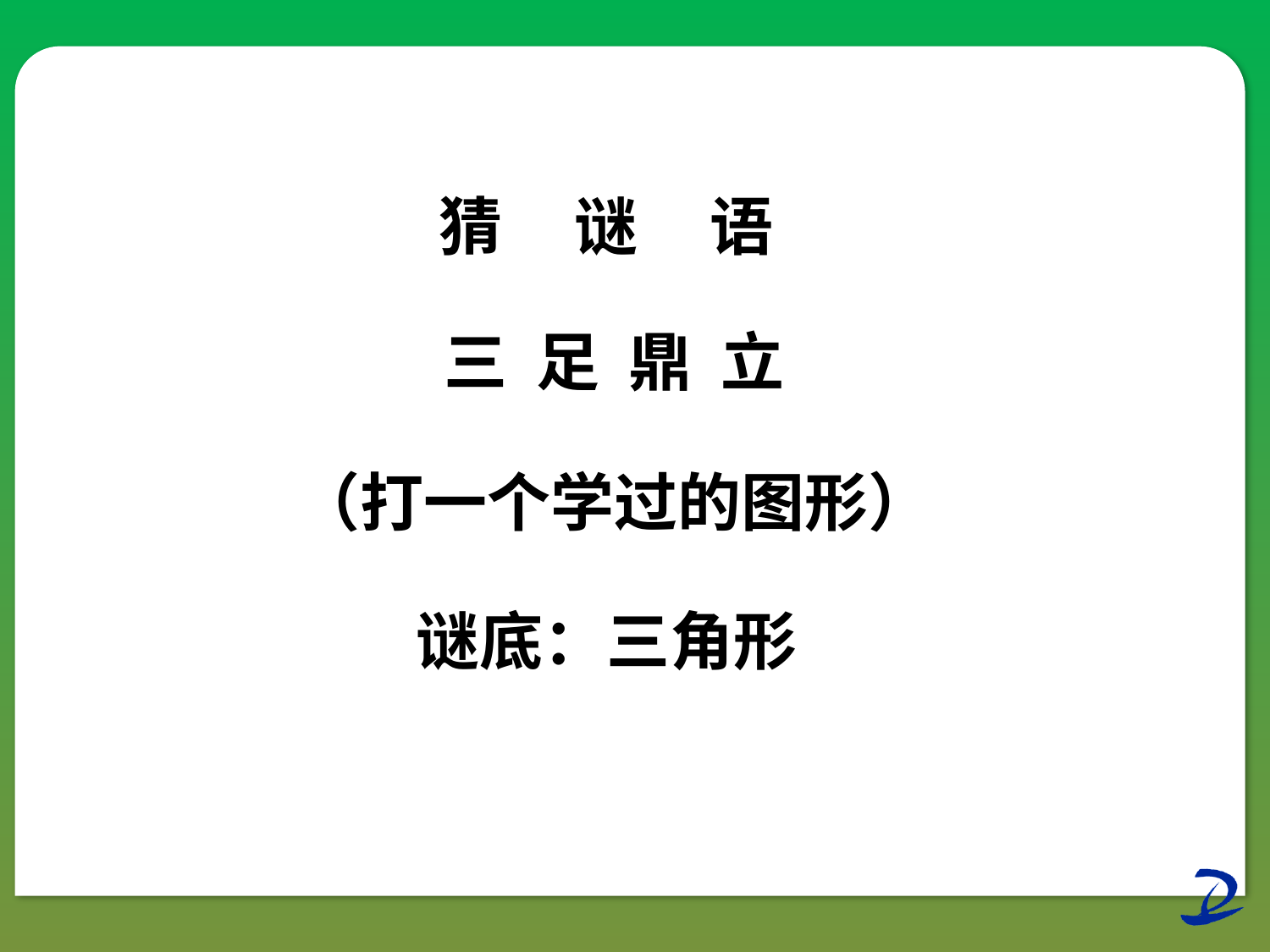

猜     谜     语
三  足  鼎  立
（打一个学过的图形）
谜底：三角形